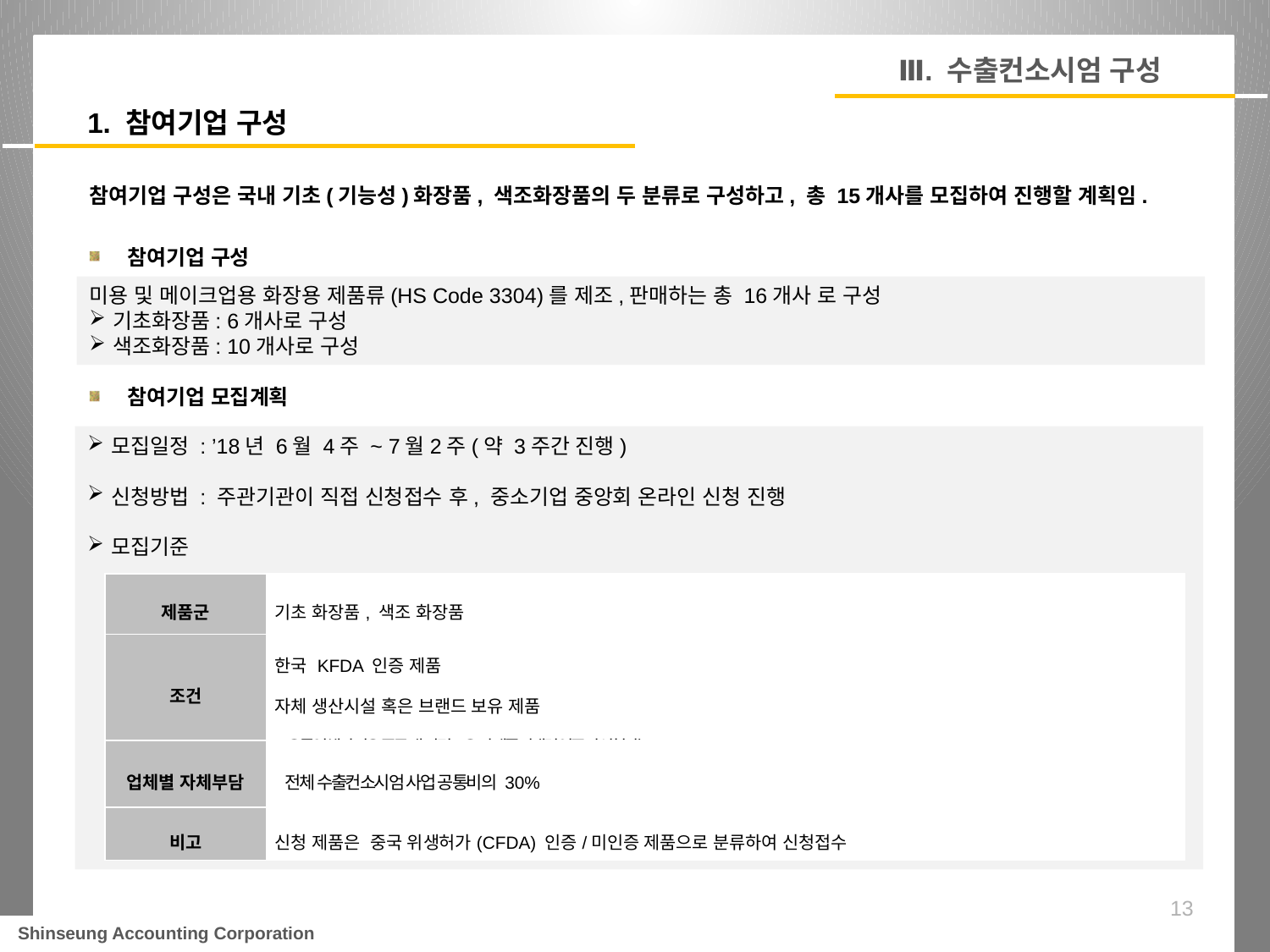

Ⅲ. 수출컨소시엄 구성
1. 참여기업 구성
참여기업 구성은 국내 기초(기능성)화장품, 색조화장품의 두 분류로 구성하고, 총 15개사를 모집하여 진행할 계획임.
참여기업 구성
미용 및 메이크업용 화장용 제품류(HS Code 3304)를 제조,판매하는 총 16개사 로 구성
기초화장품: 6개사로 구성
색조화장품: 10개사로 구성
참여기업 모집계획
모집일정 : ’18년 6월 4주 ~ 7월2주(약 3주간 진행)

신청방법 : 주관기관이 직접 신청접수 후, 중소기업 중앙회 온라인 신청 진행

모집기준

| 제품군 | 기초 화장품, 색조 화장품 |
| --- | --- |
| 조건 | 한국 KFDA 인증 제품 자체 생산시설 혹은 브랜드 보유 제품 - 유통업체의 경우 중국 내 판권보유 및 제품경쟁력 입증시 신청가능 |
| 업체별 자체부담 | 전체 수출컨소시엄 사업 공통비의 30% |
| 비고 | 신청 제품은 중국 위생허가(CFDA) 인증/미인증 제품으로 분류하여 신청접수 |
13